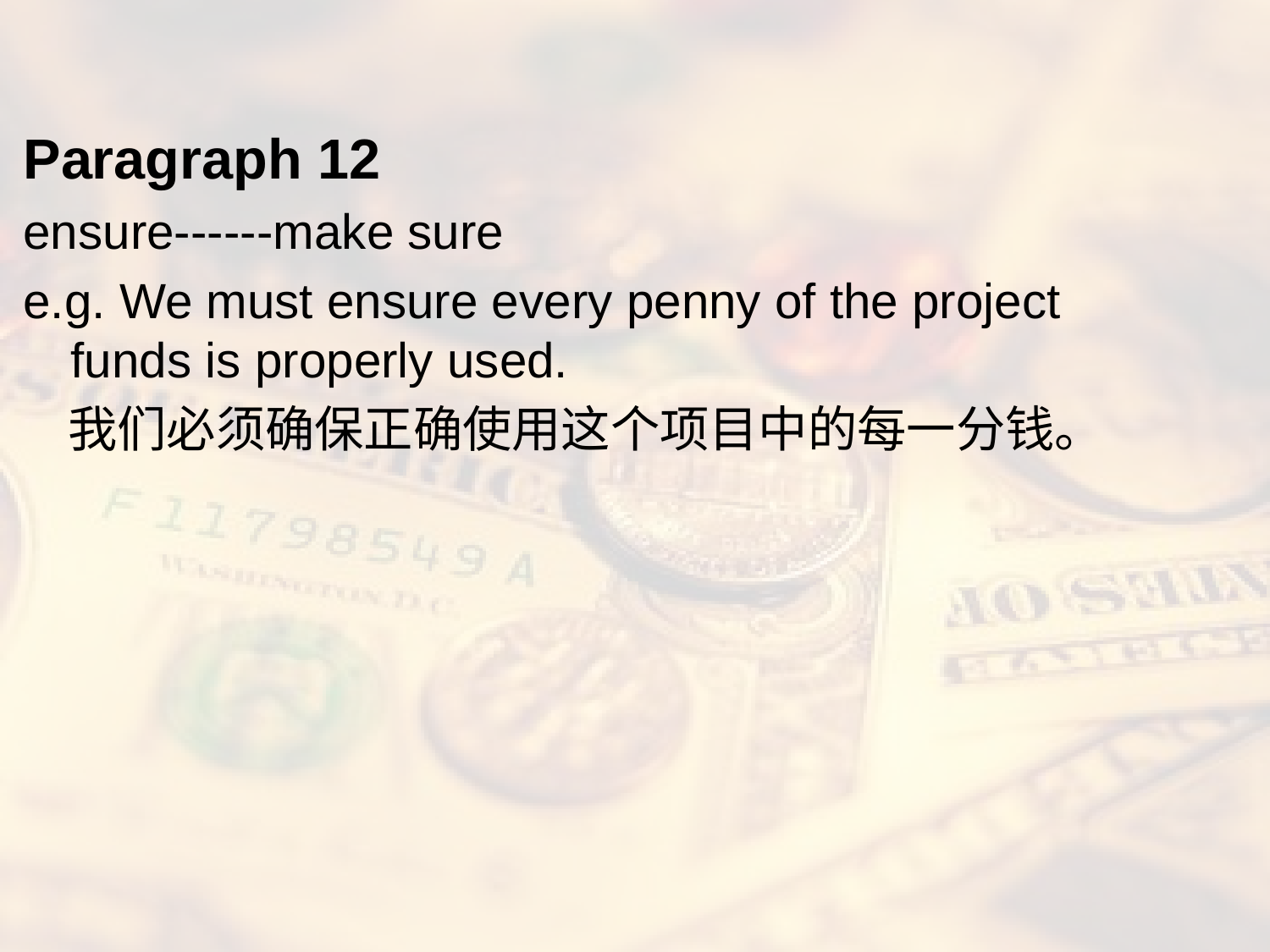

#
Paragraph 12
ensure------make sure
e.g. We must ensure every penny of the project funds is properly used.
   我们必须确保正确使用这个项目中的每一分钱。